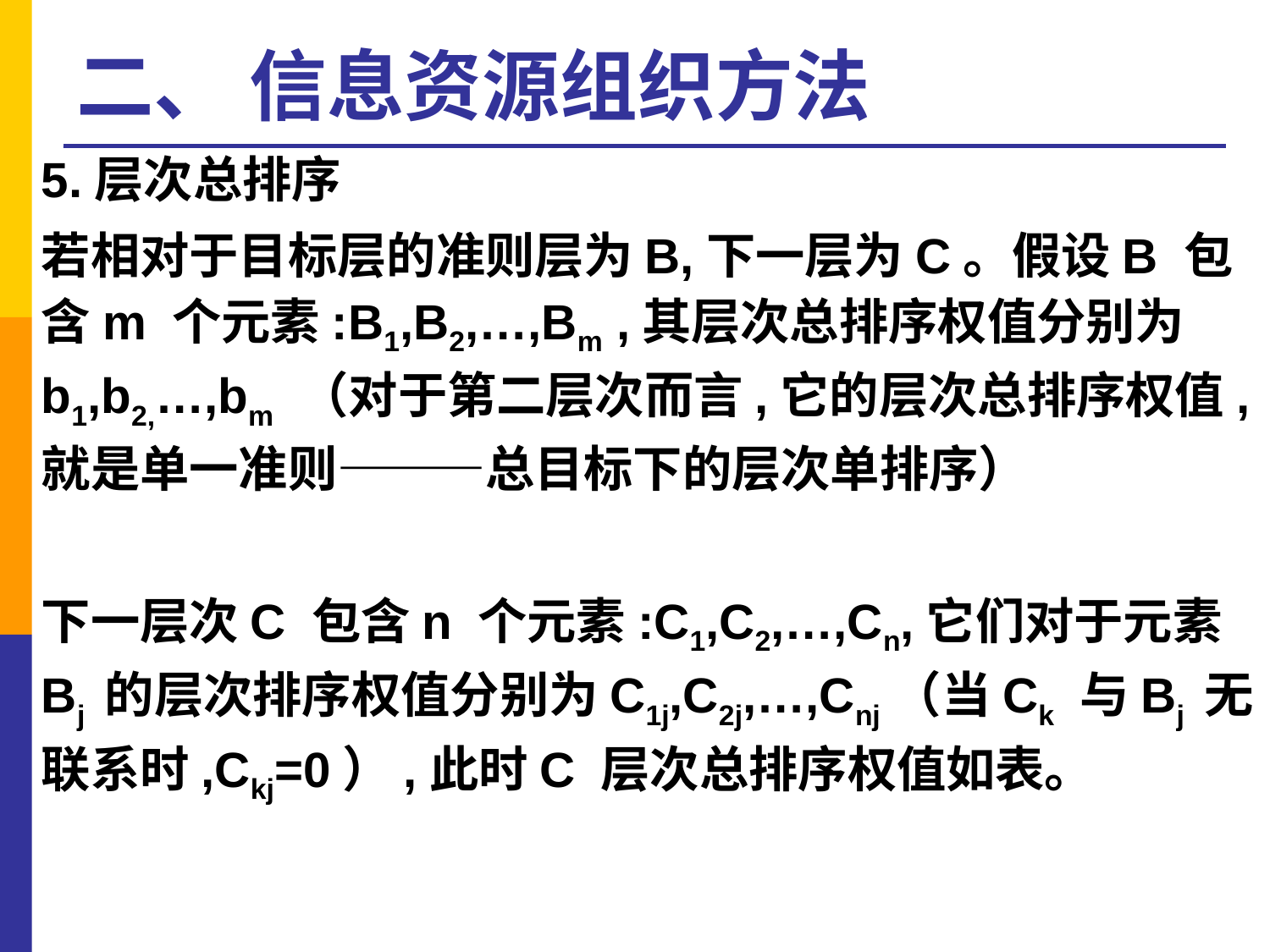

# 二、 信息资源组织方法
5.层次总排序
若相对于目标层的准则层为B,下一层为C。假设B 包含m 个元素:B1,B2,…,Bm ,其层次总排序权值分别为b1,b2,…,bm （对于第二层次而言,它的层次总排序权值,就是单一准则———总目标下的层次单排序）

下一层次C 包含n 个元素:C1,C2,…,Cn,它们对于元素Bj 的层次排序权值分别为C1j,C2j,…,Cnj（当Ck 与Bj 无联系时,Ckj=0）,此时C 层次总排序权值如表。